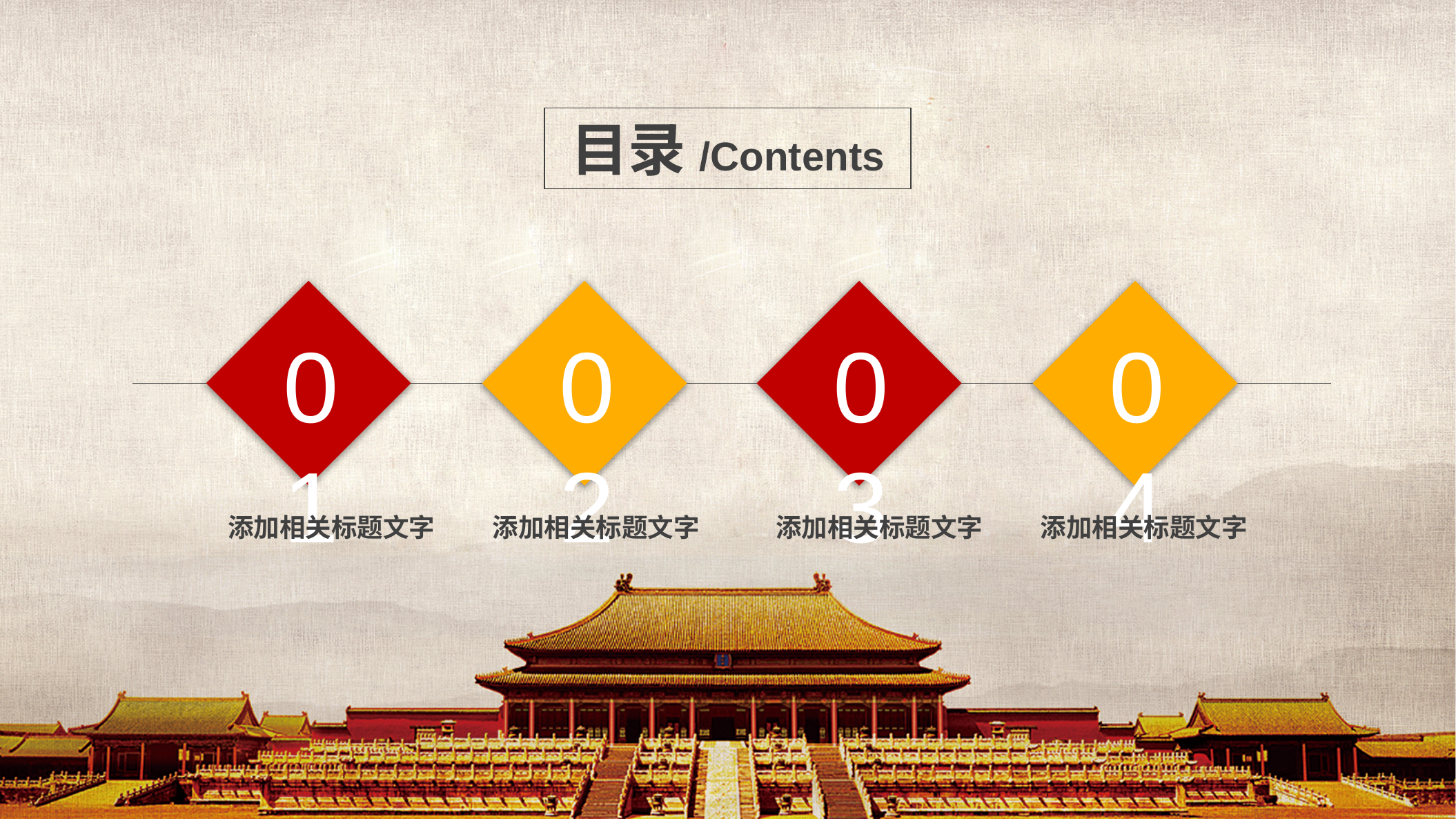

目录/Contents

01
02
03
04
添加相关标题文字
添加相关标题文字
添加相关标题文字
添加相关标题文字